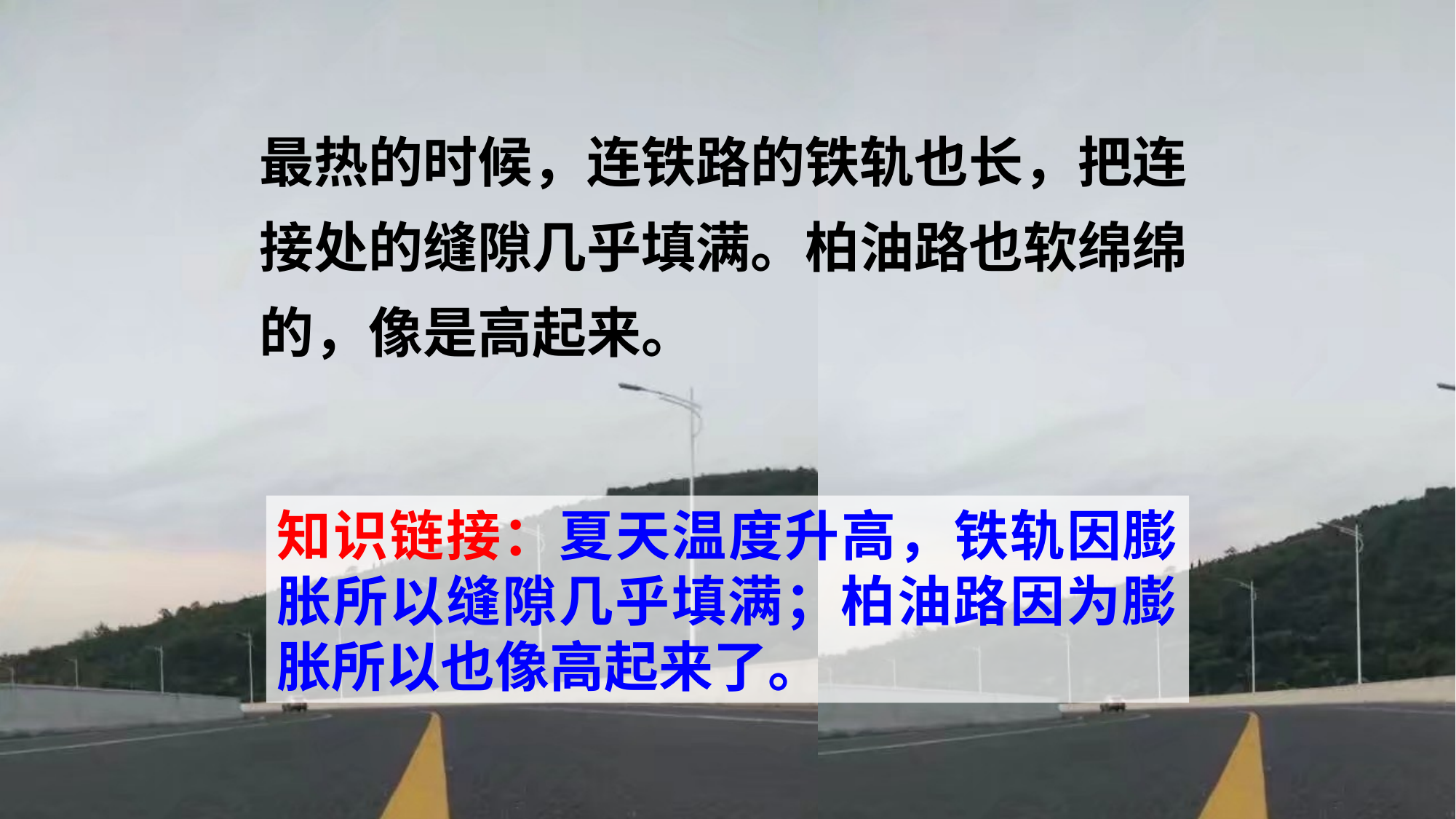

最热的时候，连铁路的铁轨也长，把连接处的缝隙几乎填满。柏油路也软绵绵的，像是高起来。
知识链接：夏天温度升高，铁轨因膨胀所以缝隙几乎填满；柏油路因为膨胀所以也像高起来了。